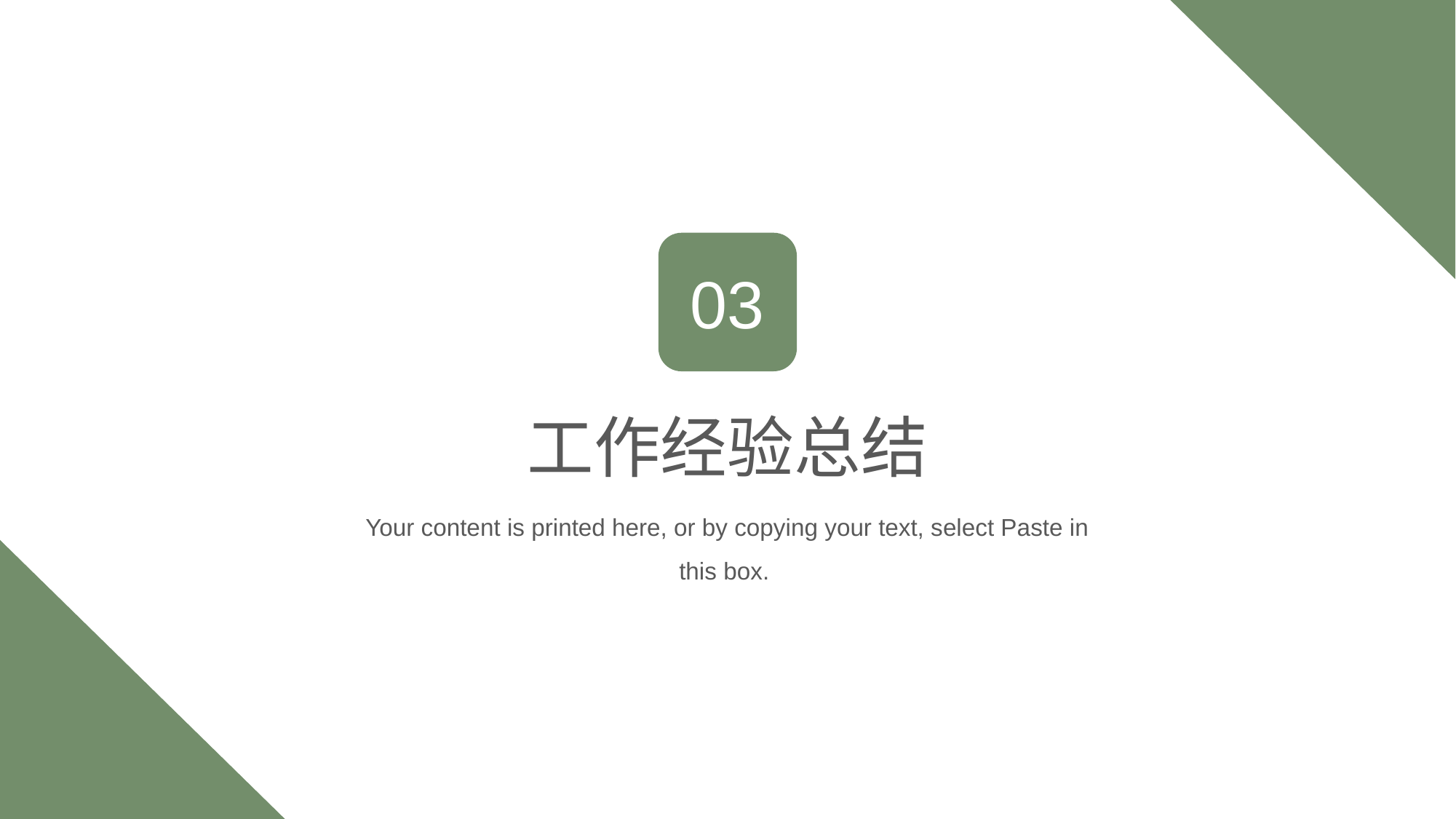

03
工作经验总结
Your content is printed here, or by copying your text, select Paste in this box.